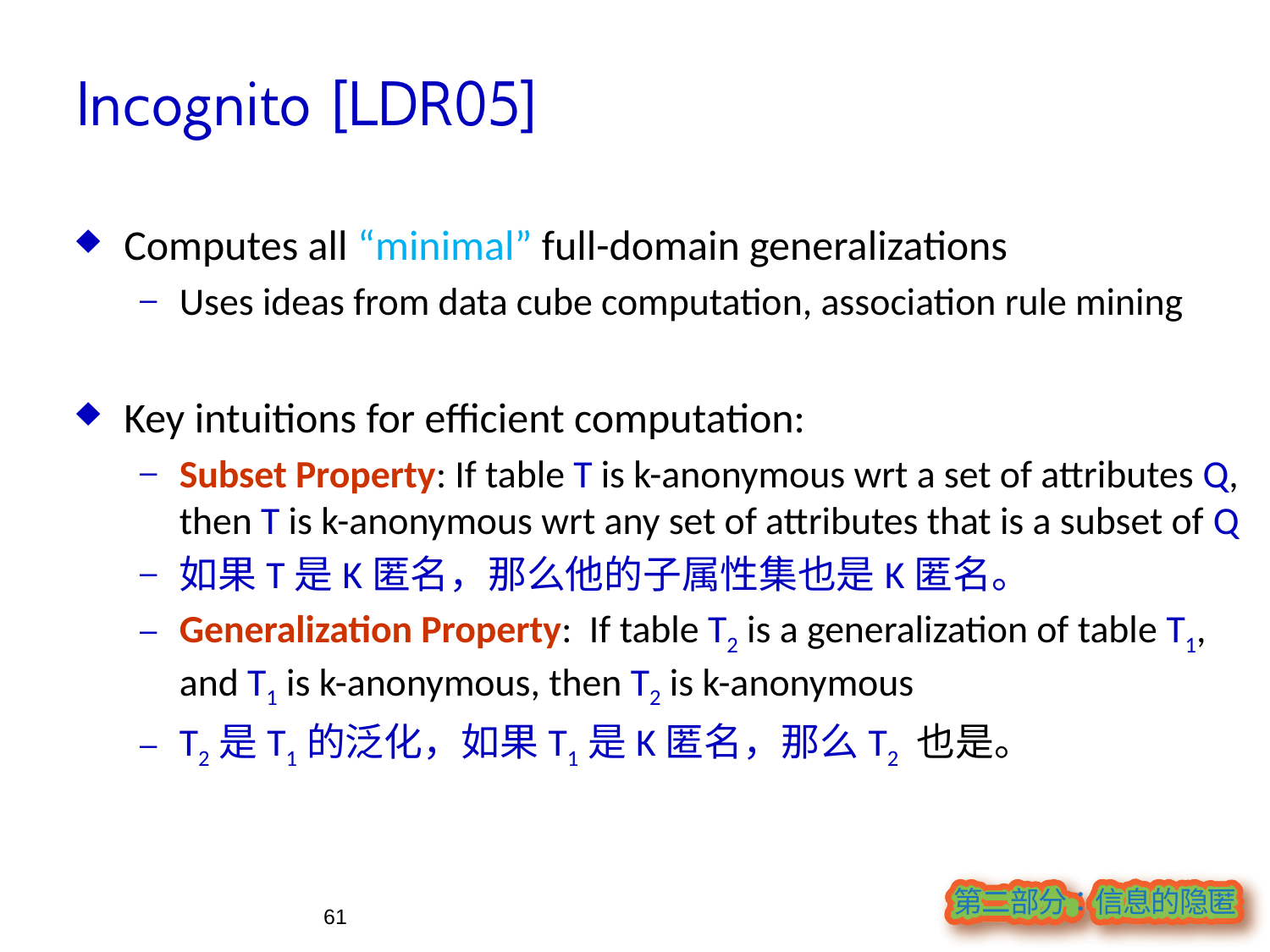

Incognito [LDR05]
Computes all “minimal” full-domain generalizations
Uses ideas from data cube computation, association rule mining

Key intuitions for efficient computation:
Subset Property: If table T is k-anonymous wrt a set of attributes Q, then T is k-anonymous wrt any set of attributes that is a subset of Q
如果T是K匿名，那么他的子属性集也是K匿名。
Generalization Property:  If table T2 is a generalization of table T1, and T1 is k-anonymous, then T2 is k-anonymous
T2是T1的泛化，如果T1是K匿名，那么T2 也是。

61